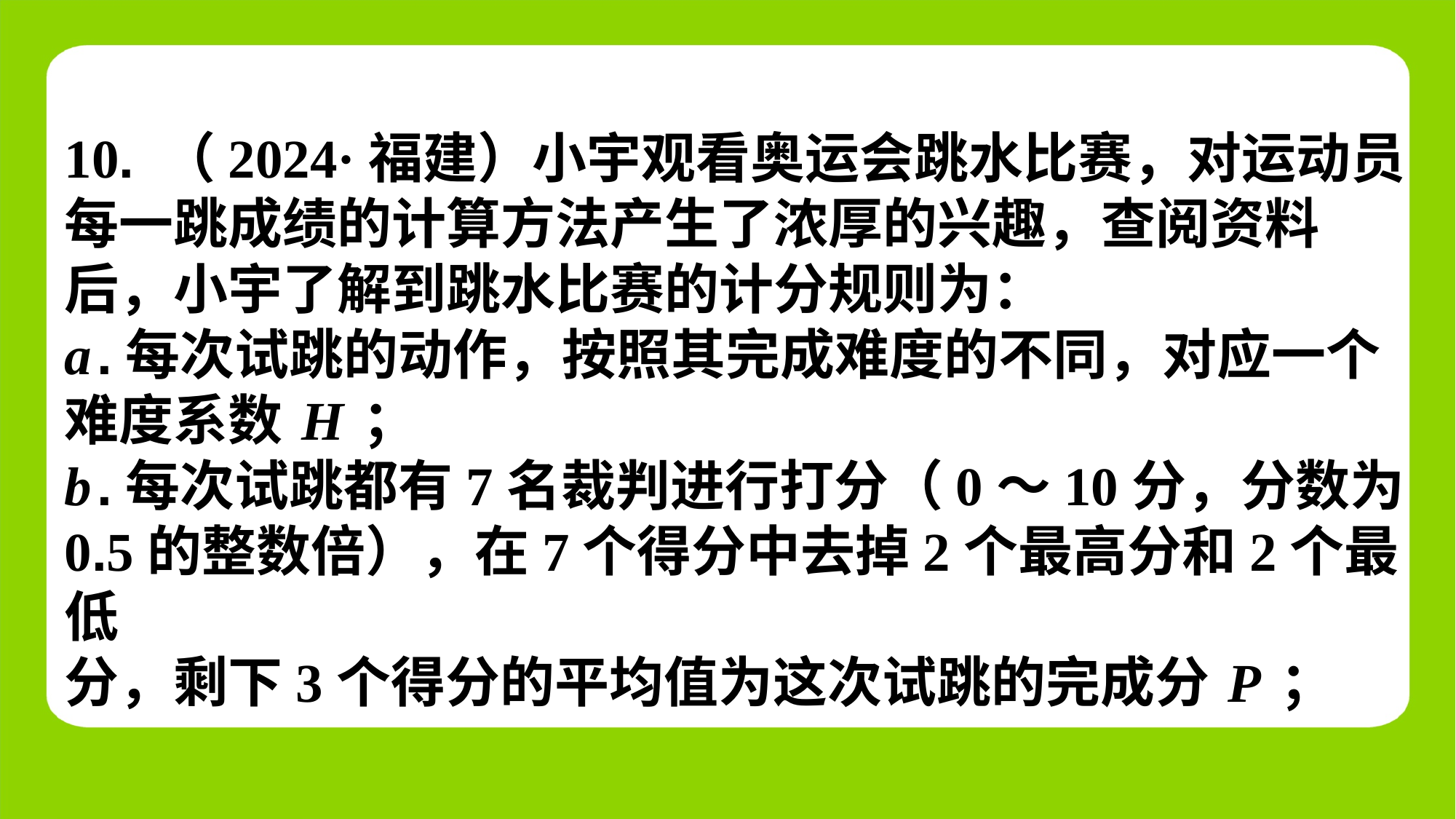

10. （2024·福建）小宇观看奥运会跳水比赛，对运动员
每一跳成绩的计算方法产生了浓厚的兴趣，查阅资料
后，小宇了解到跳水比赛的计分规则为：
a.每次试跳的动作，按照其完成难度的不同，对应一个
难度系数H；
b.每次试跳都有7名裁判进行打分（0～10分，分数为
0.5的整数倍），在7个得分中去掉2个最高分和2个最低
分，剩下3个得分的平均值为这次试跳的完成分P；